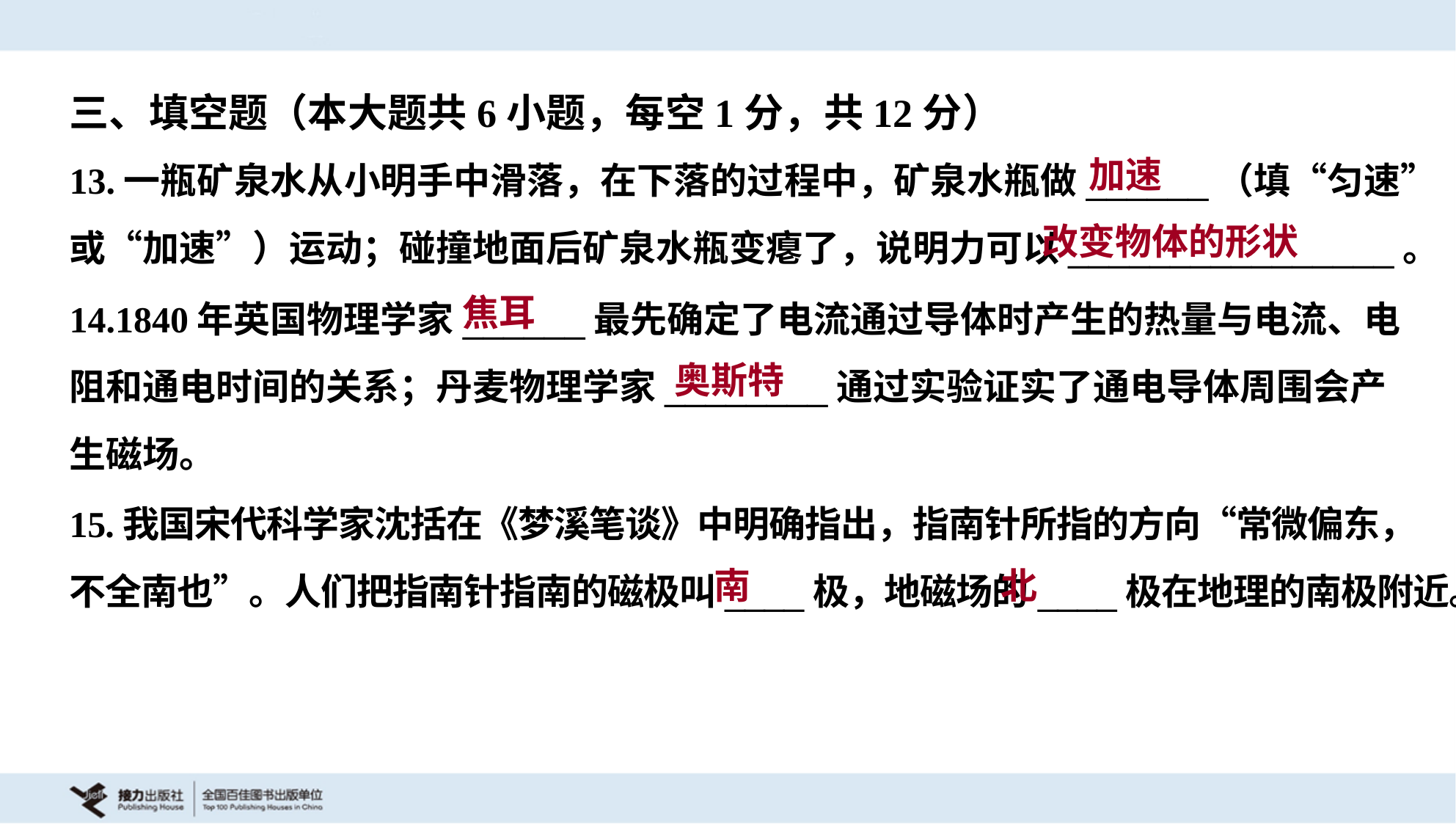

三、填空题（本大题共6小题，每空1分，共12分）
加速
13.一瓶矿泉水从小明手中滑落，在下落的过程中，矿泉水瓶做______（填“匀速”
或“加速”）运动；碰撞地面后矿泉水瓶变瘪了，说明力可以________________。
改变物体的形状
焦耳
14.1840年英国物理学家______最先确定了电流通过导体时产生的热量与电流、电
阻和通电时间的关系；丹麦物理学家________通过实验证实了通电导体周围会产
生磁场。
奥斯特
15.我国宋代科学家沈括在《梦溪笔谈》中明确指出，指南针所指的方向“常微偏东，
不全南也”。人们把指南针指南的磁极叫____极，地磁场的____极在地理的南极附近。
南
北